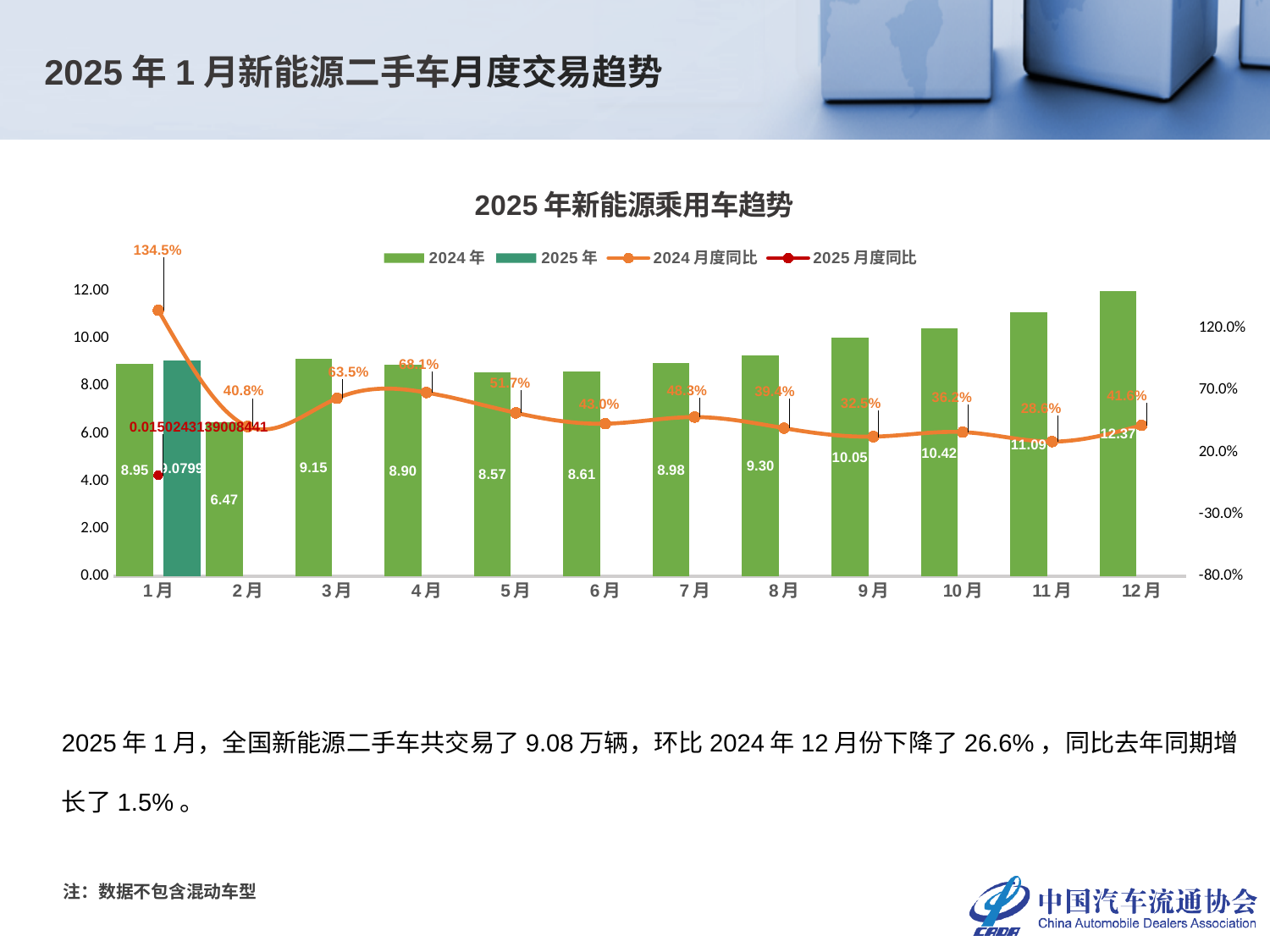

2025年1月新能源二手车月度交易趋势

### Chart: 2025年新能源乘用车趋势

| Category | 2024年 | 2025年 | 2024月度同比 | 2025月度同比 |
|---|---|---|---|---|
| 1月 | 8.9455 | 9.0799 | 1.3446386915838855 | 0.015024313900844135 |
| 2月 | 6.4702 | None | 0.4076974958118486 | None |
| 3月 | 9.1459 | None | 0.6350650743707091 | None |
| 4月 | 8.9048 | None | 0.6810707745747672 | None |
| 5月 | 8.5736 | None | 0.5172364974870816 | None |
| 6月 | 8.6074 | None | 0.42980066445182735 | None |
| 7月 | 8.9838 | None | 0.4831605362213565 | None |
| 8月 | 9.2984 | None | 0.3941047707577439 | None |
| 9月 | 10.0482 | None | 0.3254277083800503 | None |
| 10月 | 10.4195 | None | 0.3620261437908495 | None |
| 11月 | 11.0885 | None | 0.2856231884057971 | None |
| 12月 | 12.3653 | None | 0.41639843758948913 | None |
2025年1月，全国新能源二手车共交易了9.08万辆，环比2024年12月份下降了26.6%，同比去年同期增长了1.5%。
注：数据不包含混动车型